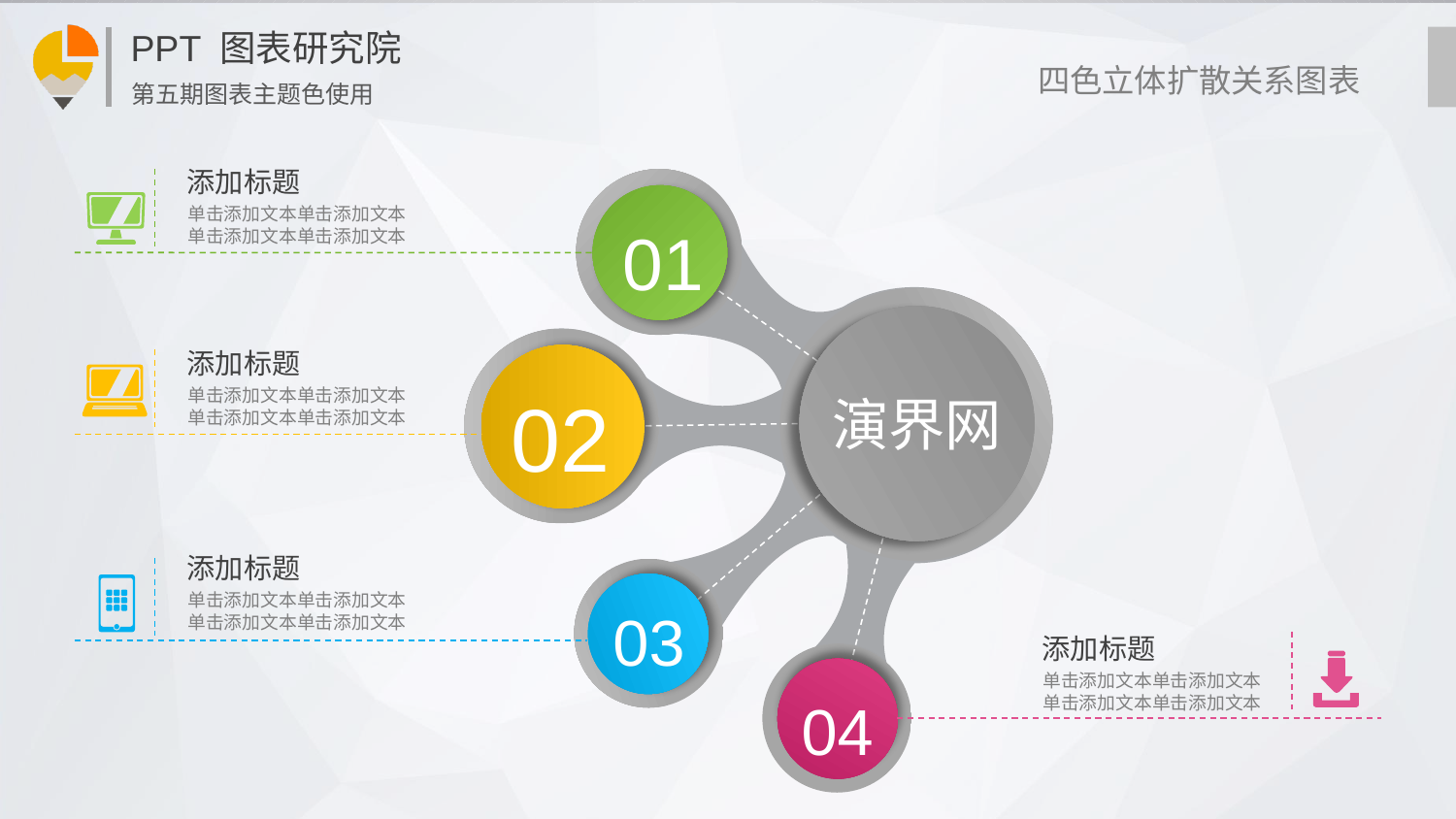

四色立体扩散关系图表
添加标题
单击添加文本单击添加文本
单击添加文本单击添加文本

01

演界网
添加标题
单击添加文本单击添加文本
单击添加文本单击添加文本

02
添加标题
单击添加文本单击添加文本
单击添加文本单击添加文本

03
添加标题
单击添加文本单击添加文本
单击添加文本单击添加文本

04